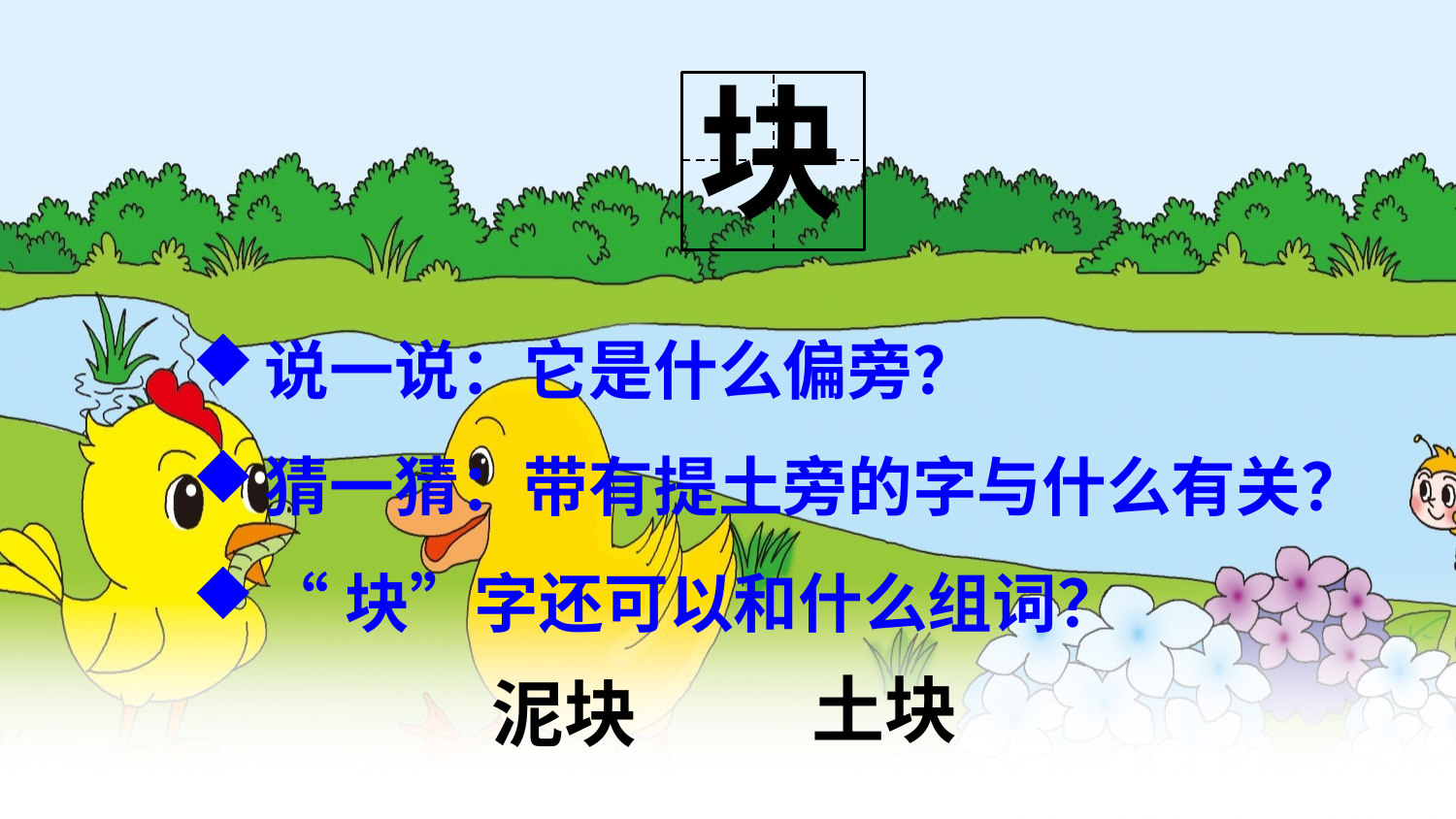

块

说一说：它是什么偏旁？
猜一猜：带有提土旁的字与什么有关？
“块”字还可以和什么组词？
土块
泥块